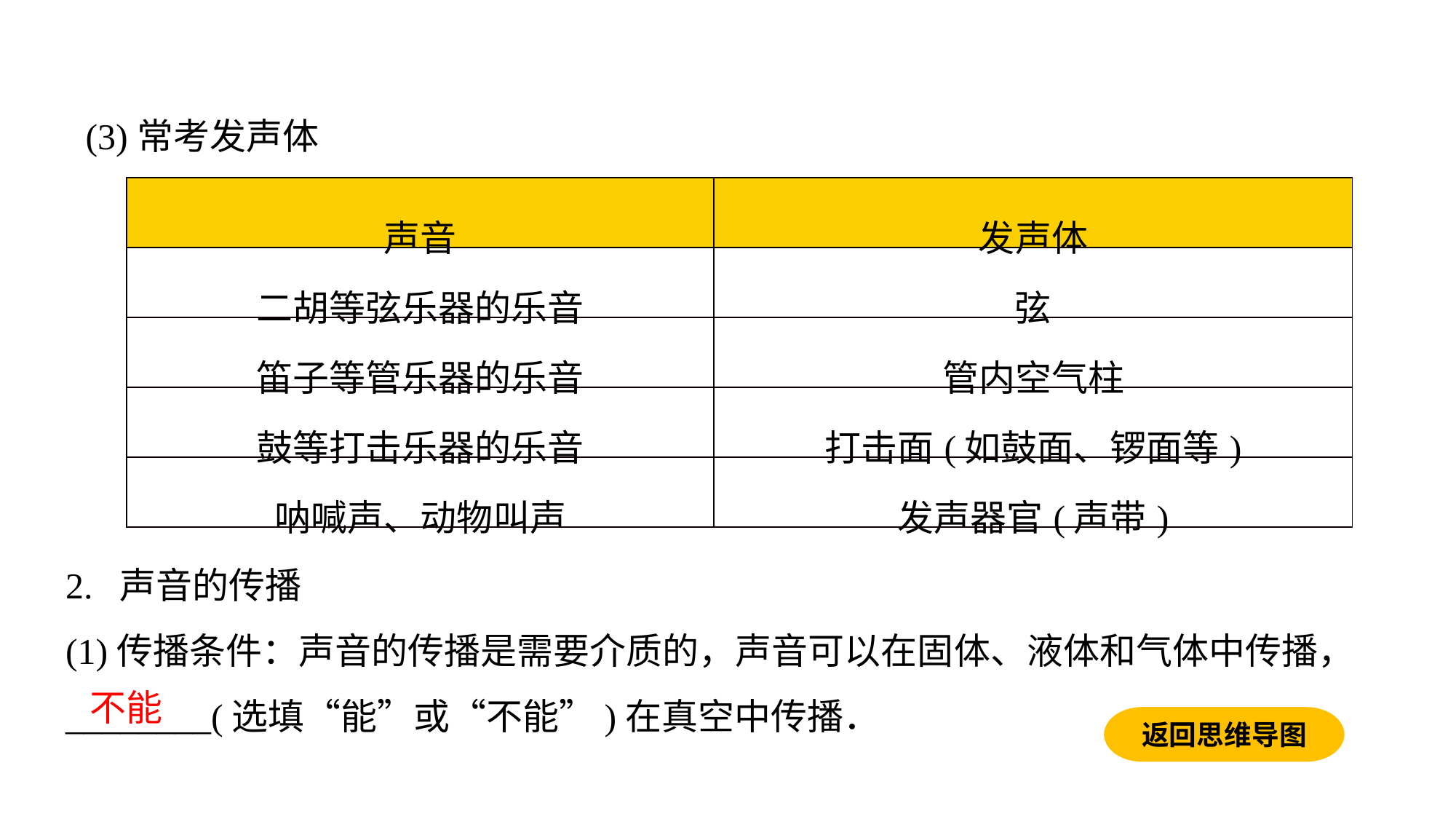

(3)常考发声体
| 声音 | 发声体 |
| --- | --- |
| 二胡等弦乐器的乐音 | 弦 |
| 笛子等管乐器的乐音 | 管内空气柱 |
| 鼓等打击乐器的乐音 | 打击面(如鼓面、锣面等) |
| 呐喊声、动物叫声 | 发声器官(声带) |
2.  声音的传播
(1)传播条件：声音的传播是需要介质的，声音可以在固体、液体和气体中传播，________(选填“能”或“不能”)在真空中传播．
不能
返回思维导图